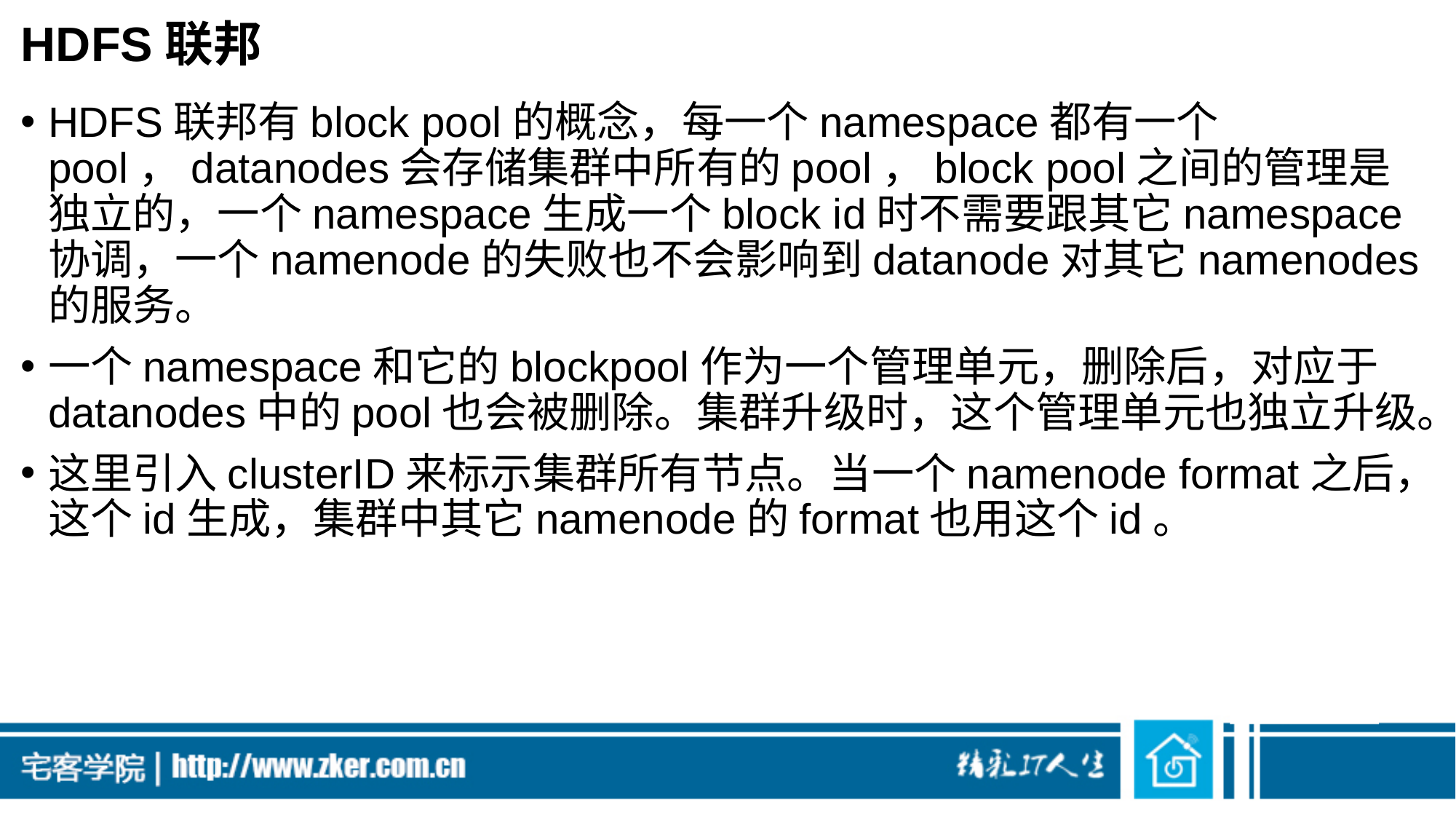

# HDFS联邦
HDFS联邦有block pool的概念，每一个namespace都有一个pool，datanodes会存储集群中所有的pool，block pool之间的管理是独立的，一个namespace生成一个block id时不需要跟其它namespace协调，一个namenode的失败也不会影响到datanode对其它namenodes的服务。
一个namespace和它的blockpool作为一个管理单元，删除后，对应于datanodes中的pool也会被删除。集群升级时，这个管理单元也独立升级。
这里引入clusterID来标示集群所有节点。当一个namenode format之后，这个id生成，集群中其它namenode的format也用这个id。